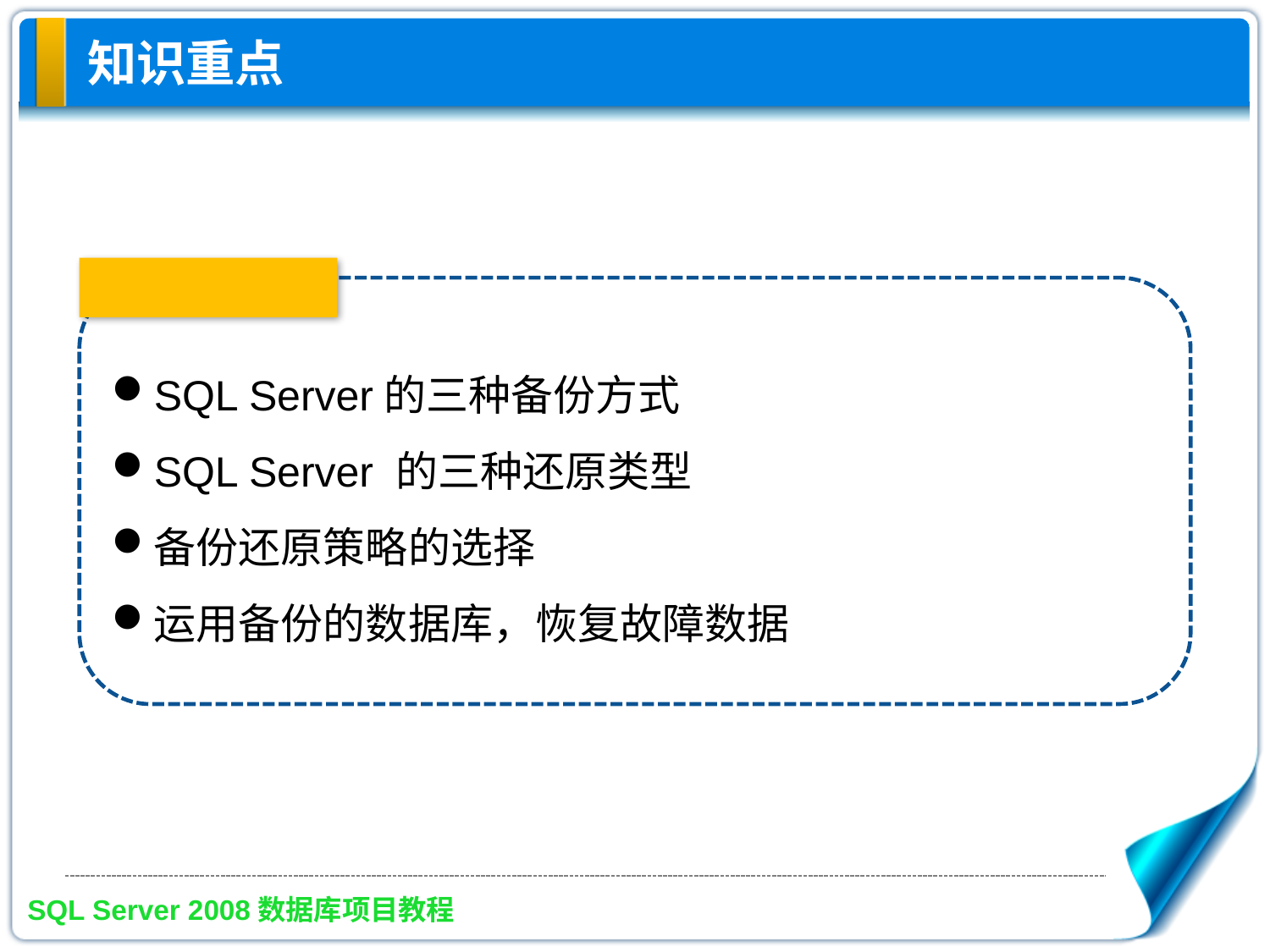

# 知识重点

SQL Server的三种备份方式
SQL Server 的三种还原类型
备份还原策略的选择
运用备份的数据库，恢复故障数据